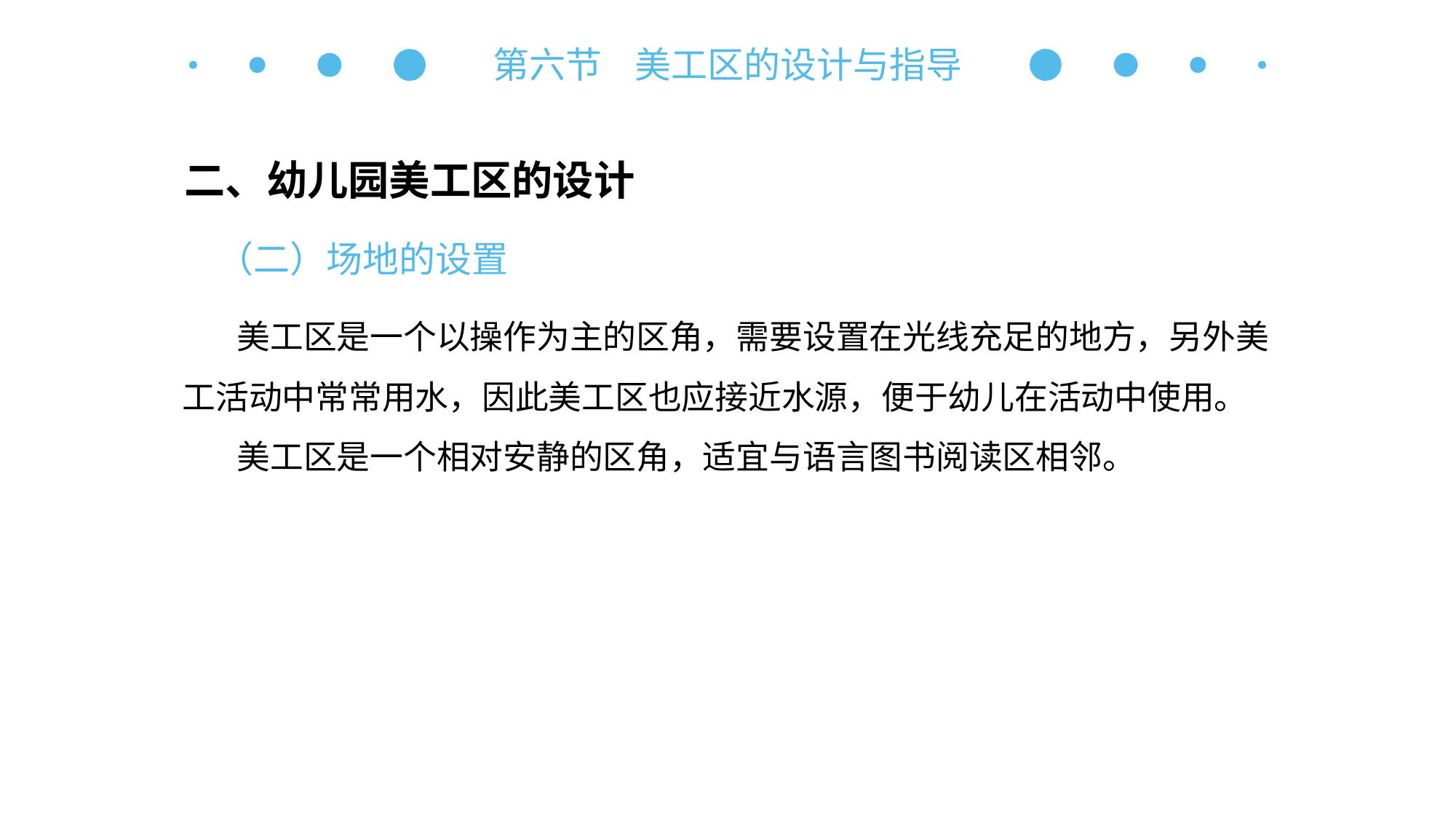

第六节    美工区的设计与指导

二、幼儿园美工区的设计
（二）场地的设置
美工区是一个以操作为主的区角，需要设置在光线充足的地方，另外美工活动中常常用水，因此美工区也应接近水源，便于幼儿在活动中使用。
美工区是一个相对安静的区角，适宜与语言图书阅读区相邻。